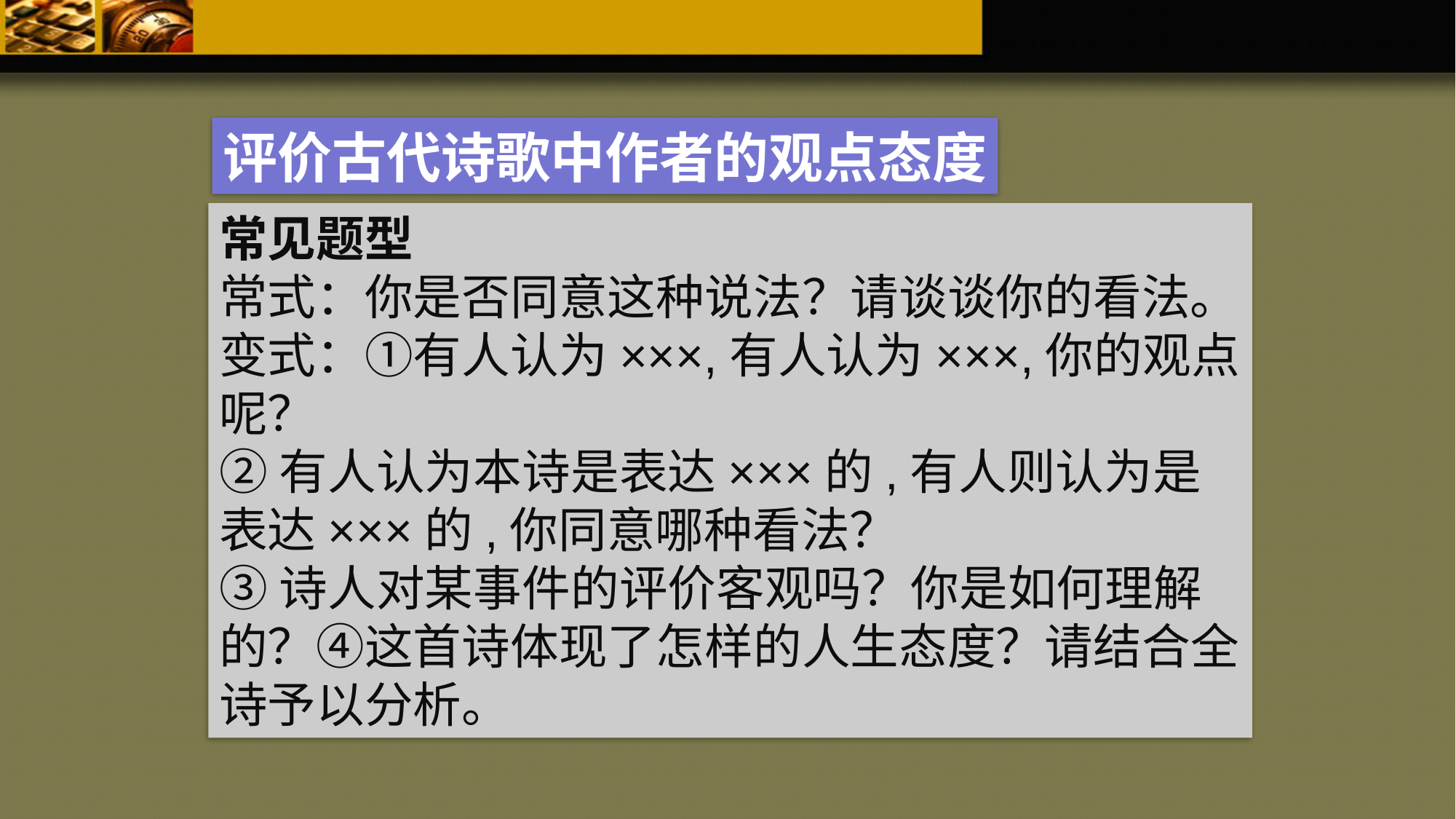

评价古代诗歌中作者的观点态度
常见题型
常式：你是否同意这种说法？请谈谈你的看法。
变式：①有人认为×××,有人认为×××,你的观点呢？
②有人认为本诗是表达×××的,有人则认为是表达×××的,你同意哪种看法？
③诗人对某事件的评价客观吗？你是如何理解的？④这首诗体现了怎样的人生态度？请结合全诗予以分析。